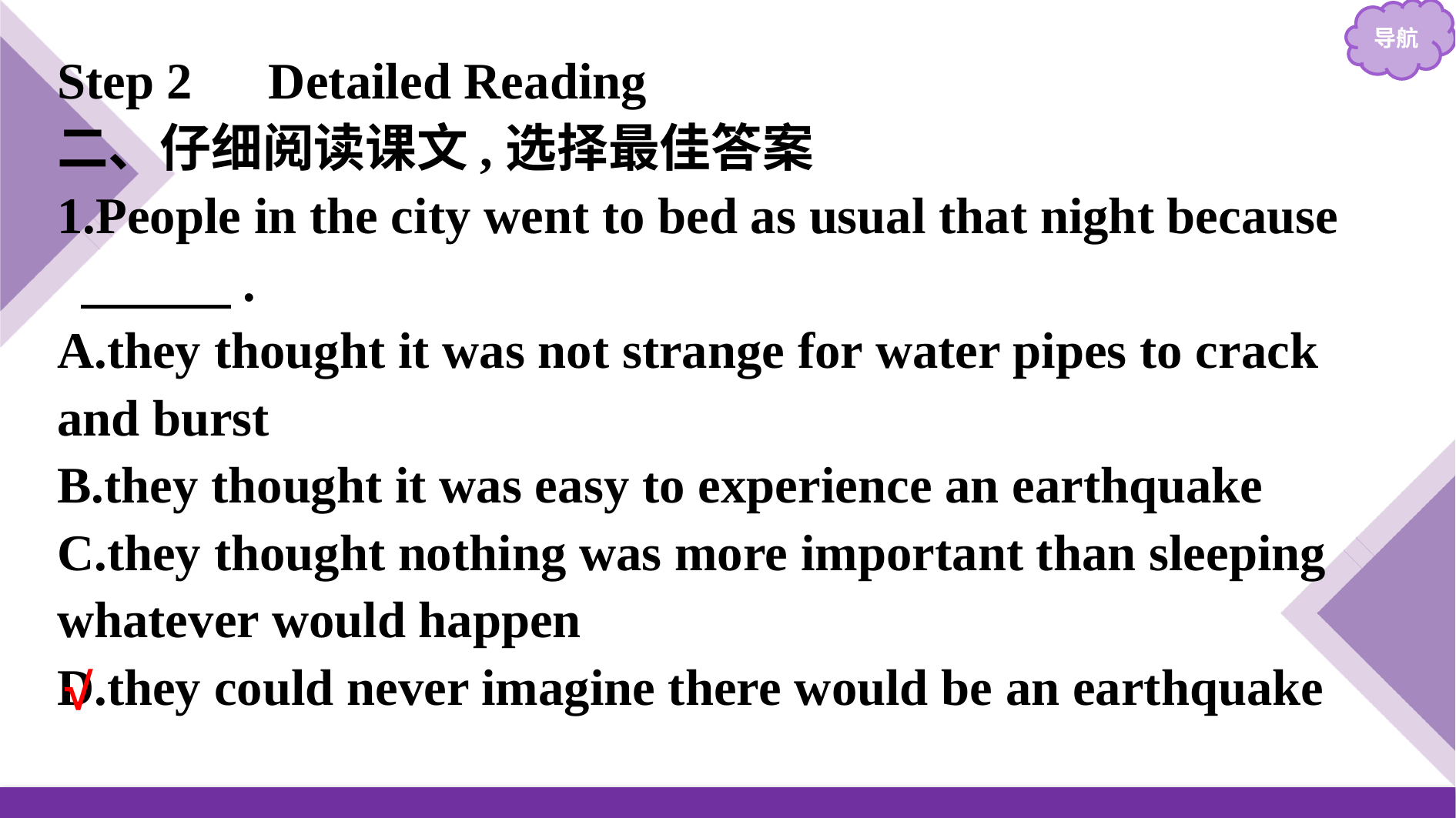

Step 2　Detailed Reading
二、仔细阅读课文,选择最佳答案
1.People in the city went to bed as usual that night because
 　    　.
A.they thought it was not strange for water pipes to crack and burst
B.they thought it was easy to experience an earthquake
C.they thought nothing was more important than sleeping whatever would happen
D.they could never imagine there would be an earthquake
√